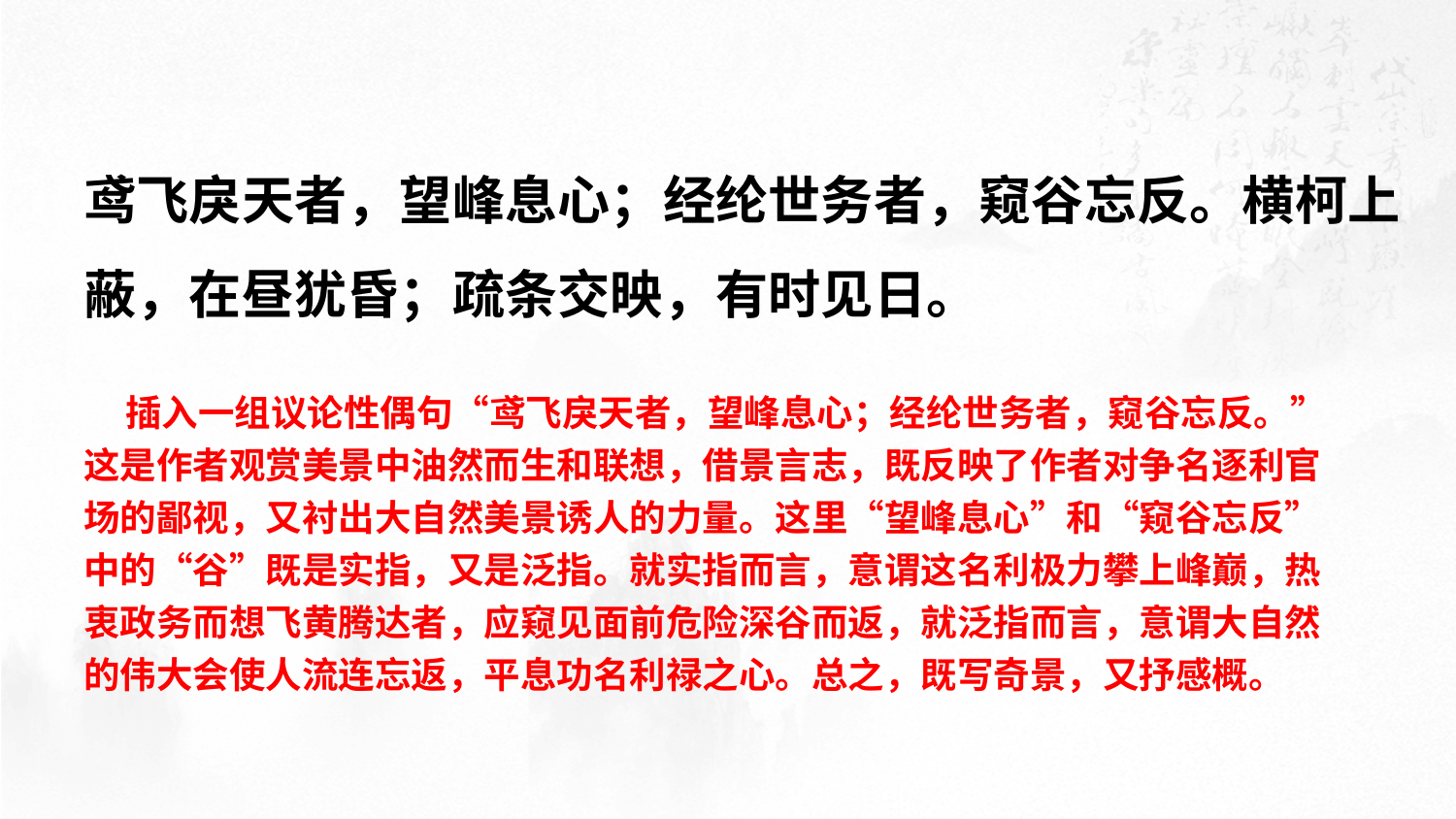

鸢飞戾天者，望峰息心；经纶世务者，窥谷忘反。横柯上蔽，在昼犹昏；疏条交映，有时见日。
    插入一组议论性偶句“鸢飞戾天者，望峰息心；经纶世务者，窥谷忘反。”这是作者观赏美景中油然而生和联想，借景言志，既反映了作者对争名逐利官场的鄙视，又衬出大自然美景诱人的力量。这里“望峰息心”和“窥谷忘反”中的“谷”既是实指，又是泛指。就实指而言，意谓这名利极力攀上峰巅，热衷政务而想飞黄腾达者，应窥见面前危险深谷而返，就泛指而言，意谓大自然的伟大会使人流连忘返，平息功名利禄之心。总之，既写奇景，又抒感概。